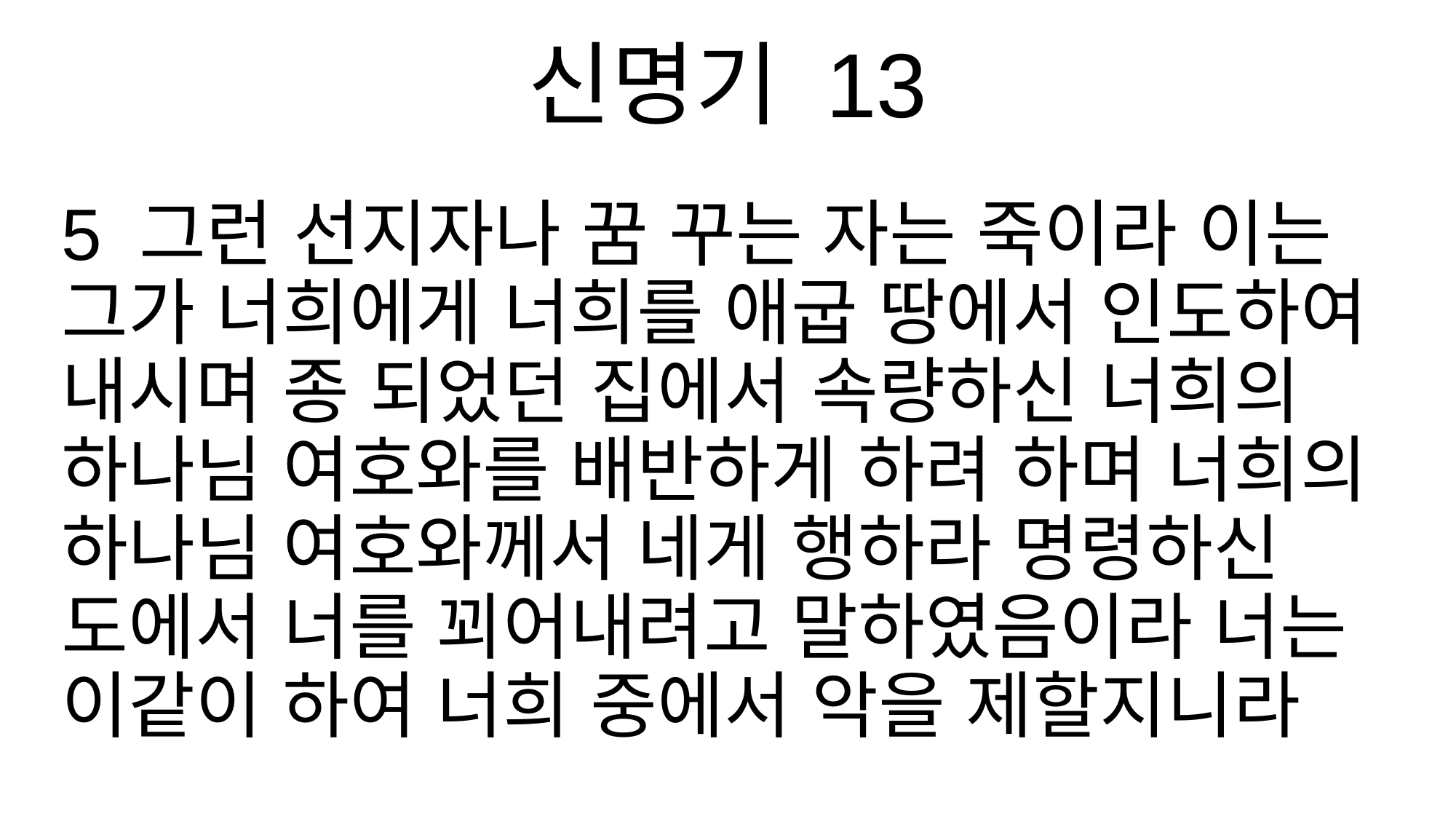

신명기 13
5 그런 선지자나 꿈 꾸는 자는 죽이라 이는 그가 너희에게 너희를 애굽 땅에서 인도하여 내시며 종 되었던 집에서 속량하신 너희의 하나님 여호와를 배반하게 하려 하며 너희의 하나님 여호와께서 네게 행하라 명령하신 도에서 너를 꾀어내려고 말하였음이라 너는 이같이 하여 너희 중에서 악을 제할지니라